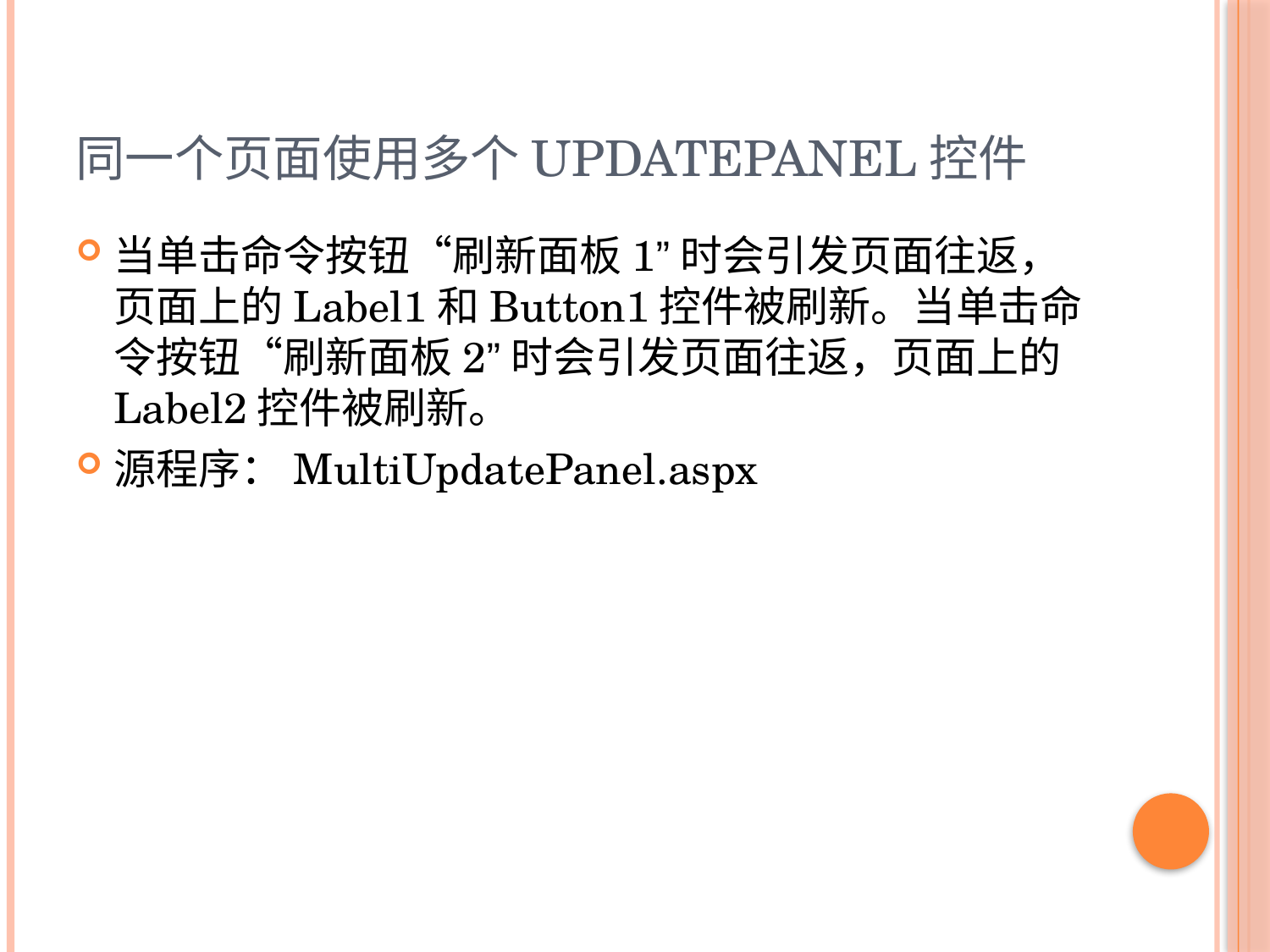

# 同一个页面使用多个UpdatePanel控件
当单击命令按钮“刷新面板1”时会引发页面往返，页面上的Label1和Button1控件被刷新。当单击命令按钮“刷新面板2”时会引发页面往返，页面上的Label2控件被刷新。
源程序：MultiUpdatePanel.aspx
26